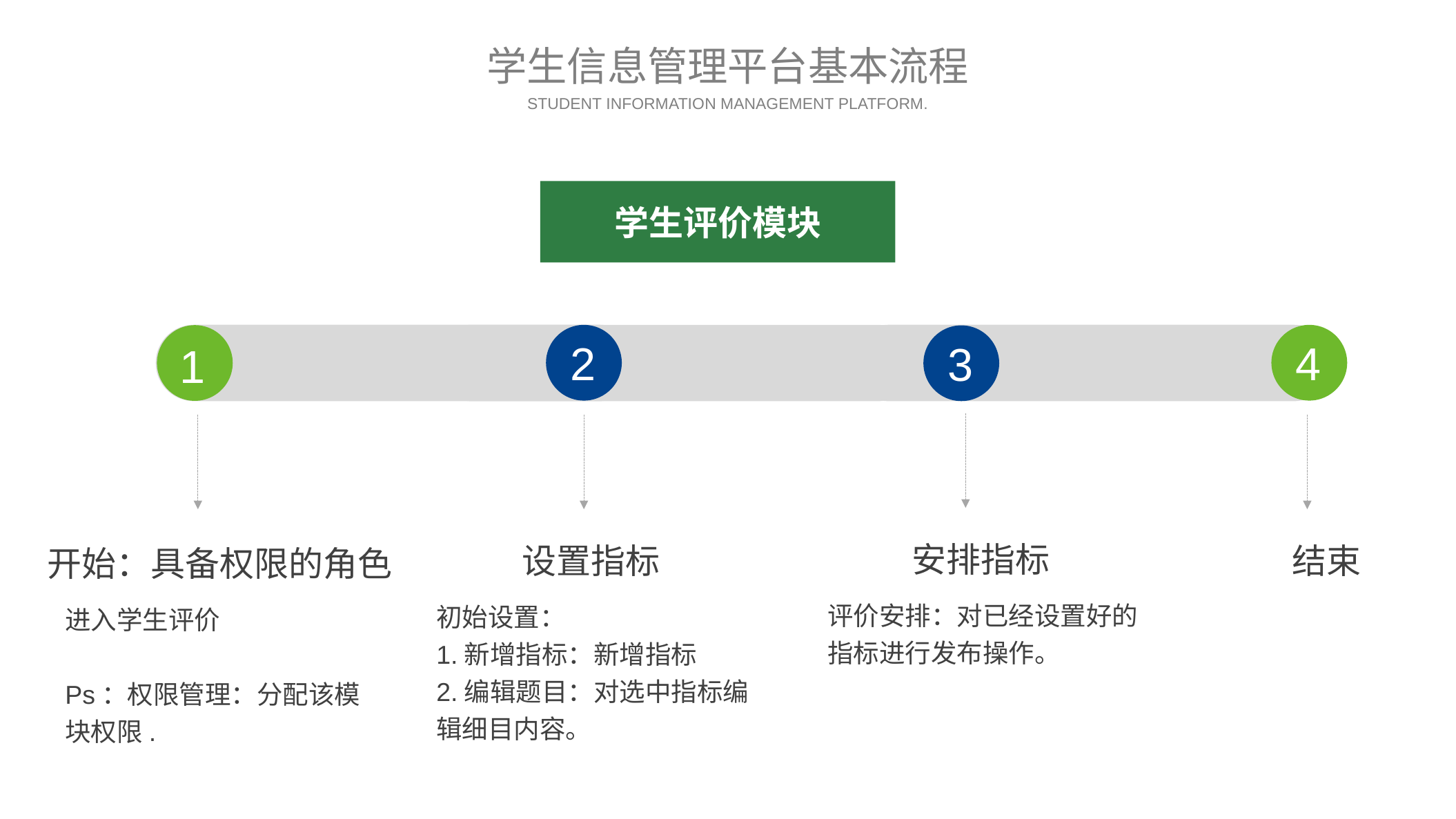

学生信息管理平台基本流程
STUDENT INFORMATION MANAGEMENT PLATFORM.
学生评价模块

2

4
3
1
安排指标
设置指标
结束
开始：具备权限的角色
评价安排：对已经设置好的指标进行发布操作。
初始设置：
1.新增指标：新增指标
2.编辑题目：对选中指标编辑细目内容。
进入学生评价

Ps：权限管理：分配该模块权限.